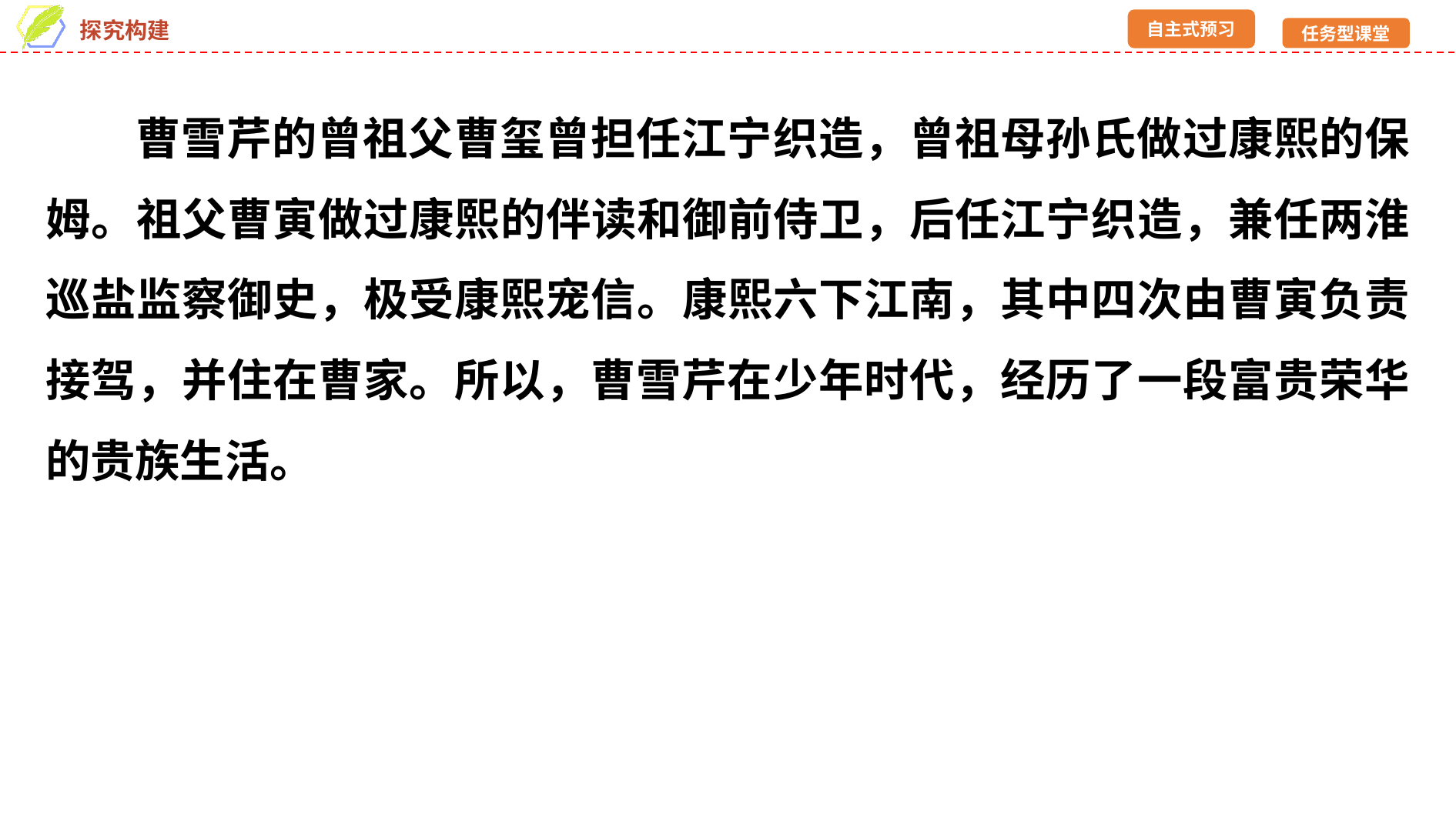

曹雪芹的曾祖父曹玺曾担任江宁织造，曾祖母孙氏做过康熙的保姆。祖父曹寅做过康熙的伴读和御前侍卫，后任江宁织造，兼任两淮巡盐监察御史，极受康熙宠信。康熙六下江南，其中四次由曹寅负责接驾，并住在曹家。所以，曹雪芹在少年时代，经历了一段富贵荣华的贵族生活。